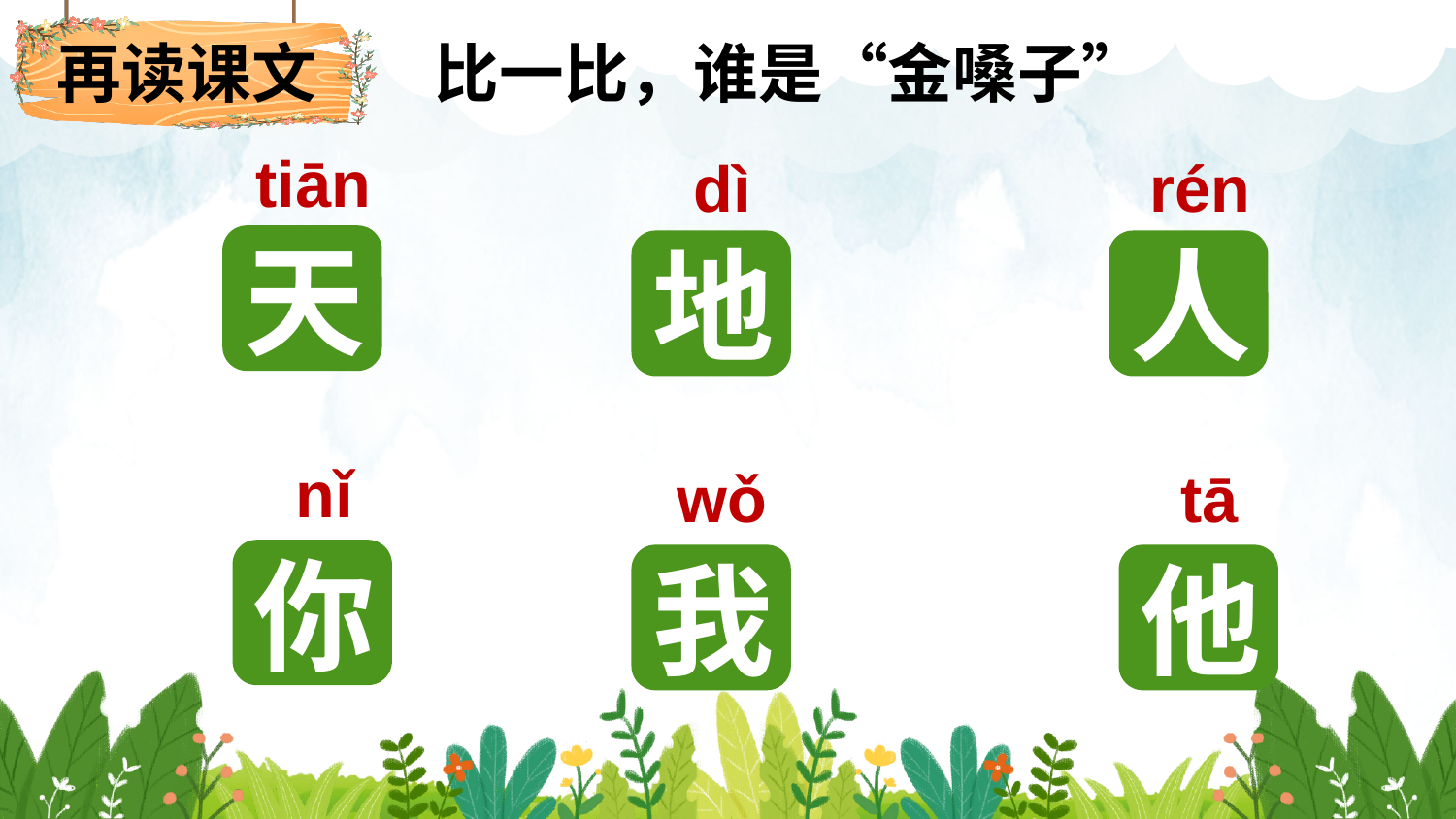

比一比，谁是“金嗓子”
再读课文
tiān
dì
rén
天
地
人
nǐ
wǒ
tā
你
我
他